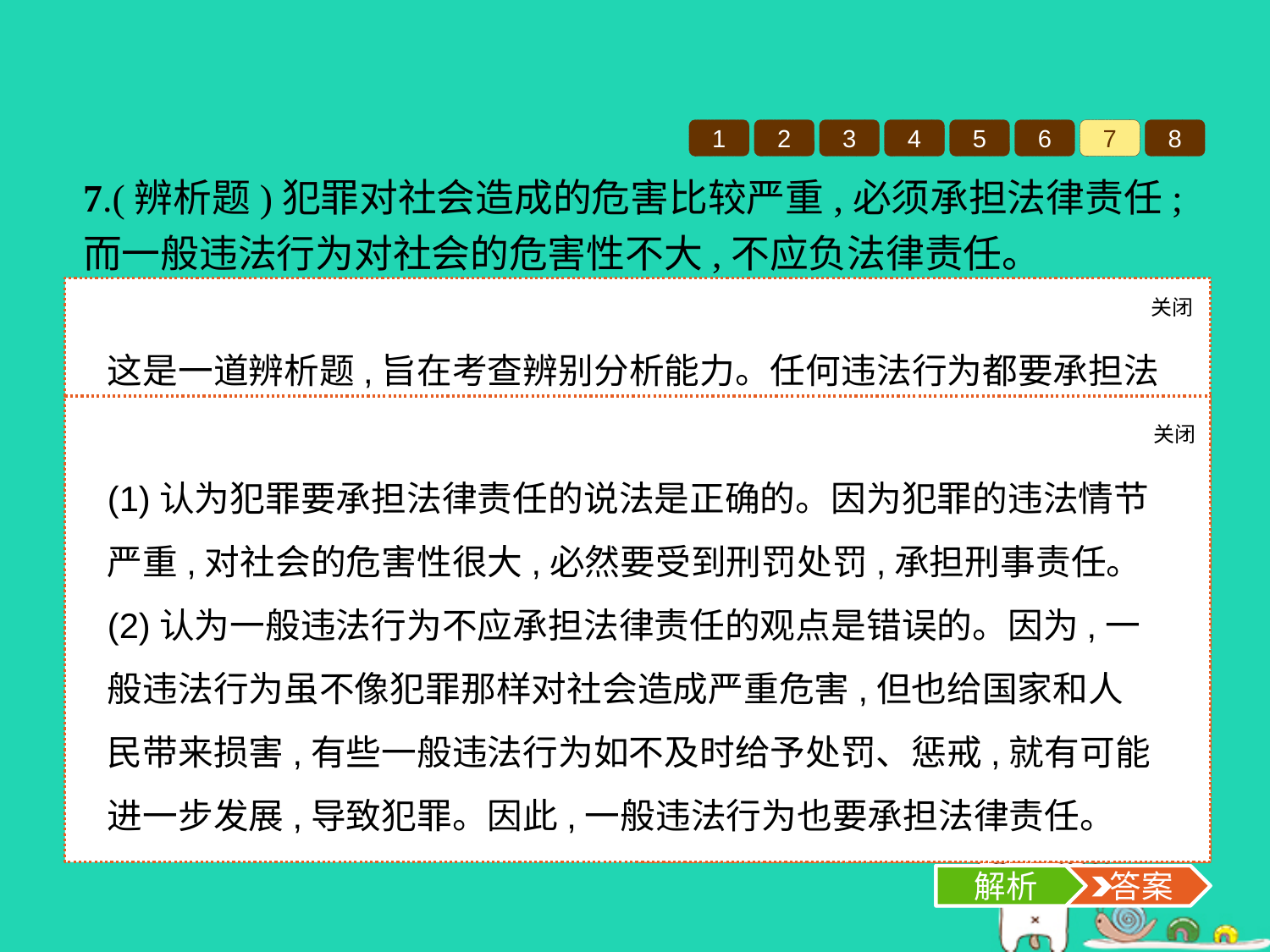

1
2
3
4
5
6
7
8
7.(辨析题)犯罪对社会造成的危害比较严重,必须承担法律责任;而一般违法行为对社会的危害性不大,不应负法律责任。

关闭
解析

这是一道辨析题,旨在考查辨别分析能力。任何违法行为都要承担法律责任。犯罪是违法行为,一般违法也是违法行为,不能认为犯罪是严重违法行为才承担法律责任,而一般违法行为因情节轻微,对社会的危害性不大,就不承担法律责任。具体分析时,从一般违法的危害性及不承担法律责任的后果两方面展开说明。

关闭
解析
  答案

(1)认为犯罪要承担法律责任的说法是正确的。因为犯罪的违法情节严重,对社会的危害性很大,必然要受到刑罚处罚,承担刑事责任。
(2)认为一般违法行为不应承担法律责任的观点是错误的。因为,一般违法行为虽不像犯罪那样对社会造成严重危害,但也给国家和人民带来损害,有些一般违法行为如不及时给予处罚、惩戒,就有可能进一步发展,导致犯罪。因此,一般违法行为也要承担法律责任。
解析
  答案